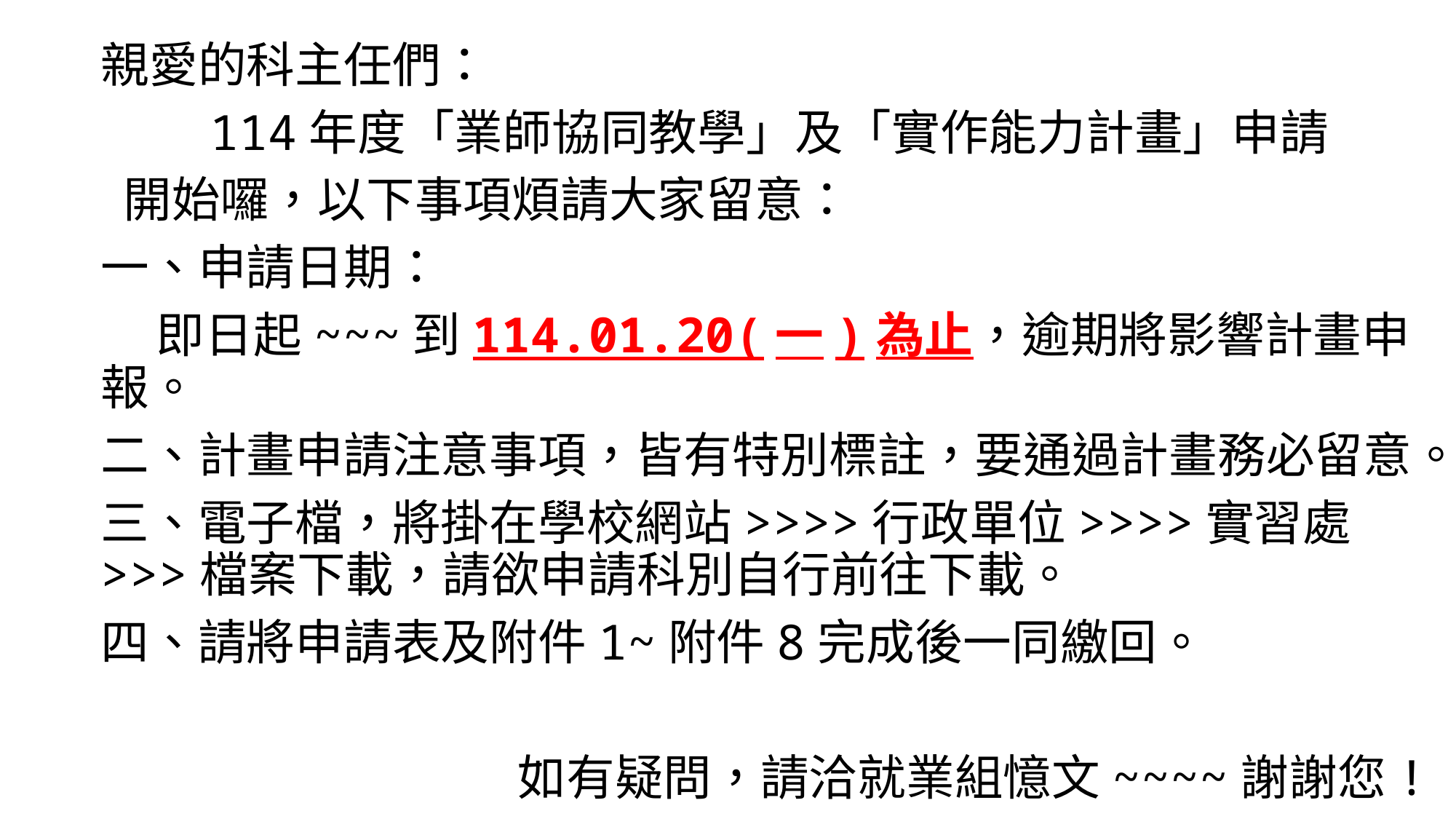

親愛的科主任們：
	114年度「業師協同教學」及「實作能力計畫」申請
 開始囉，以下事項煩請大家留意：
一、申請日期：
    即日起~~~到114.01.20(一)為止，逾期將影響計畫申報。
二、計畫申請注意事項，皆有特別標註，要通過計畫務必留意。
三、電子檔，將掛在學校網站>>>>行政單位>>>>實習處>>>檔案下載，請欲申請科別自行前往下載。
四、請將申請表及附件1~附件8完成後一同繳回。

 如有疑問，請洽就業組憶文~~~~謝謝您!